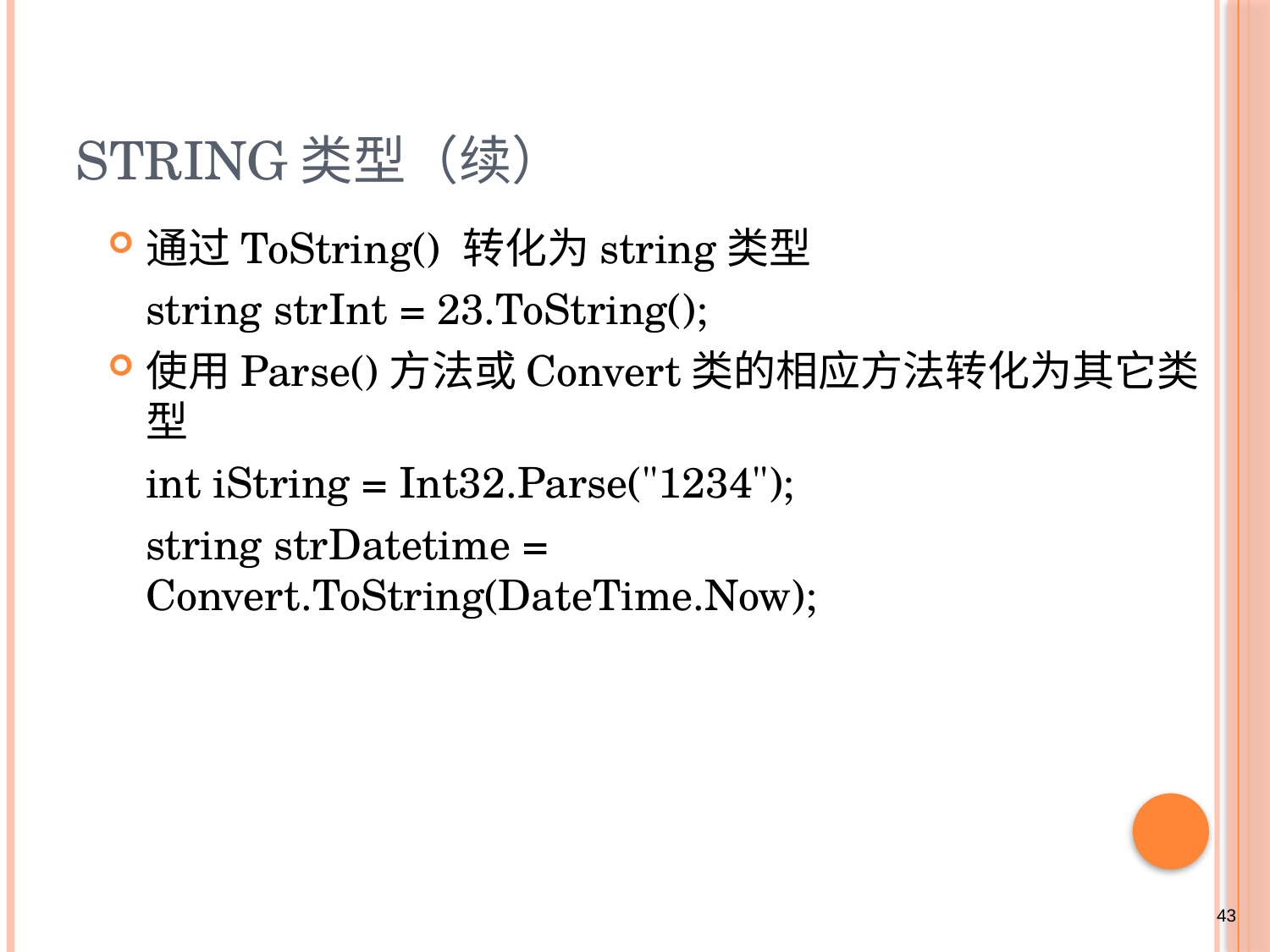

# string类型（续）
通过ToString() 转化为string类型
	string strInt = 23.ToString();
使用Parse()方法或Convert类的相应方法转化为其它类型
	int iString = Int32.Parse("1234");
	string strDatetime = Convert.ToString(DateTime.Now);
43